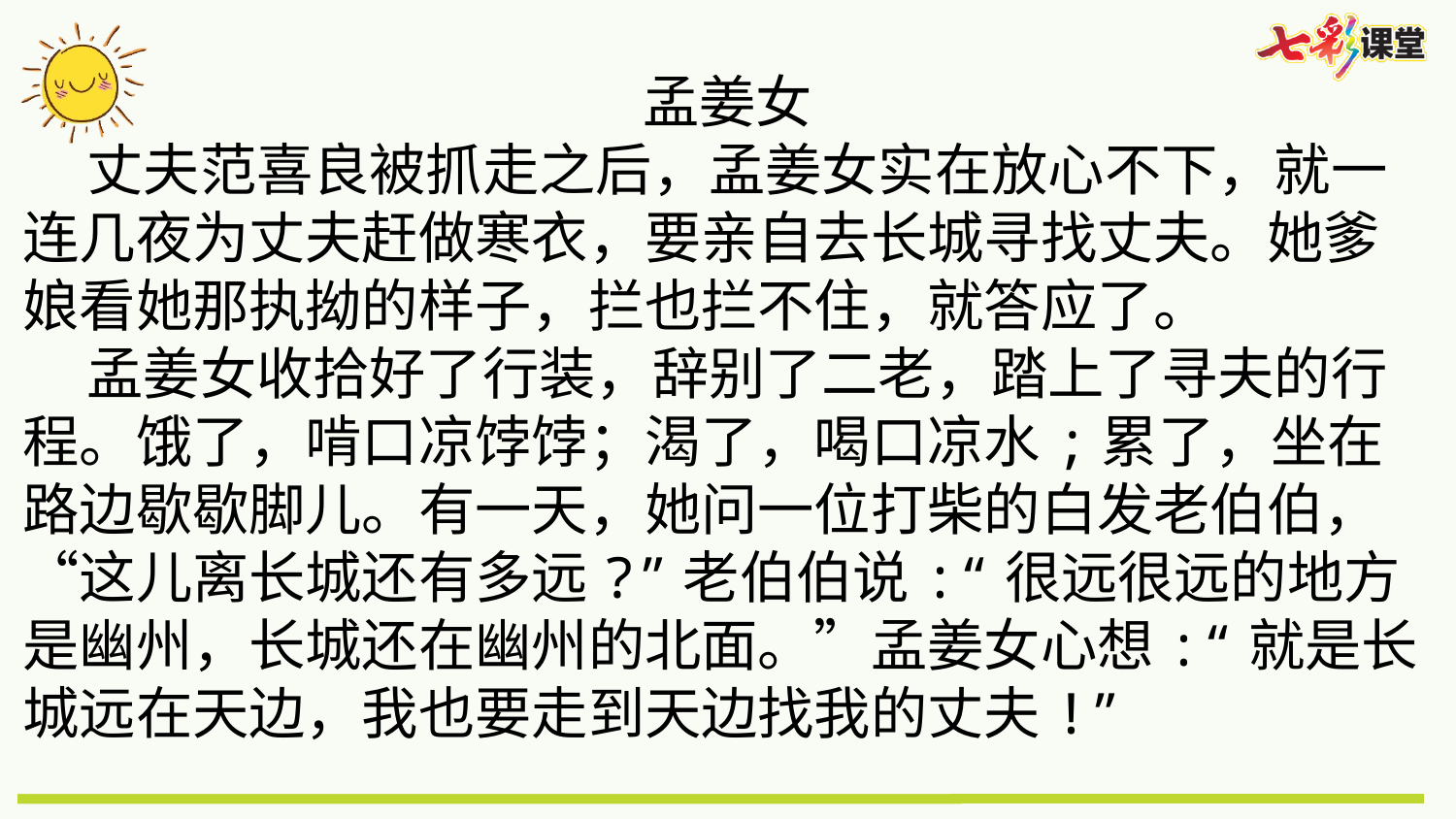

孟姜女
    丈夫范喜良被抓走之后，孟姜女实在放心不下，就一连几夜为丈夫赶做寒衣，要亲自去长城寻找丈夫。她爹娘看她那执拗的样子，拦也拦不住，就答应了。
    孟姜女收拾好了行装，辞别了二老，踏上了寻夫的行程。饿了，啃口凉饽饽；渴了，喝口凉水;累了，坐在路边歇歇脚儿。有一天，她问一位打柴的白发老伯伯，“这儿离长城还有多远?”老伯伯说:“很远很远的地方是幽州，长城还在幽州的北面。”孟姜女心想:“就是长城远在天边，我也要走到天边找我的丈夫!”